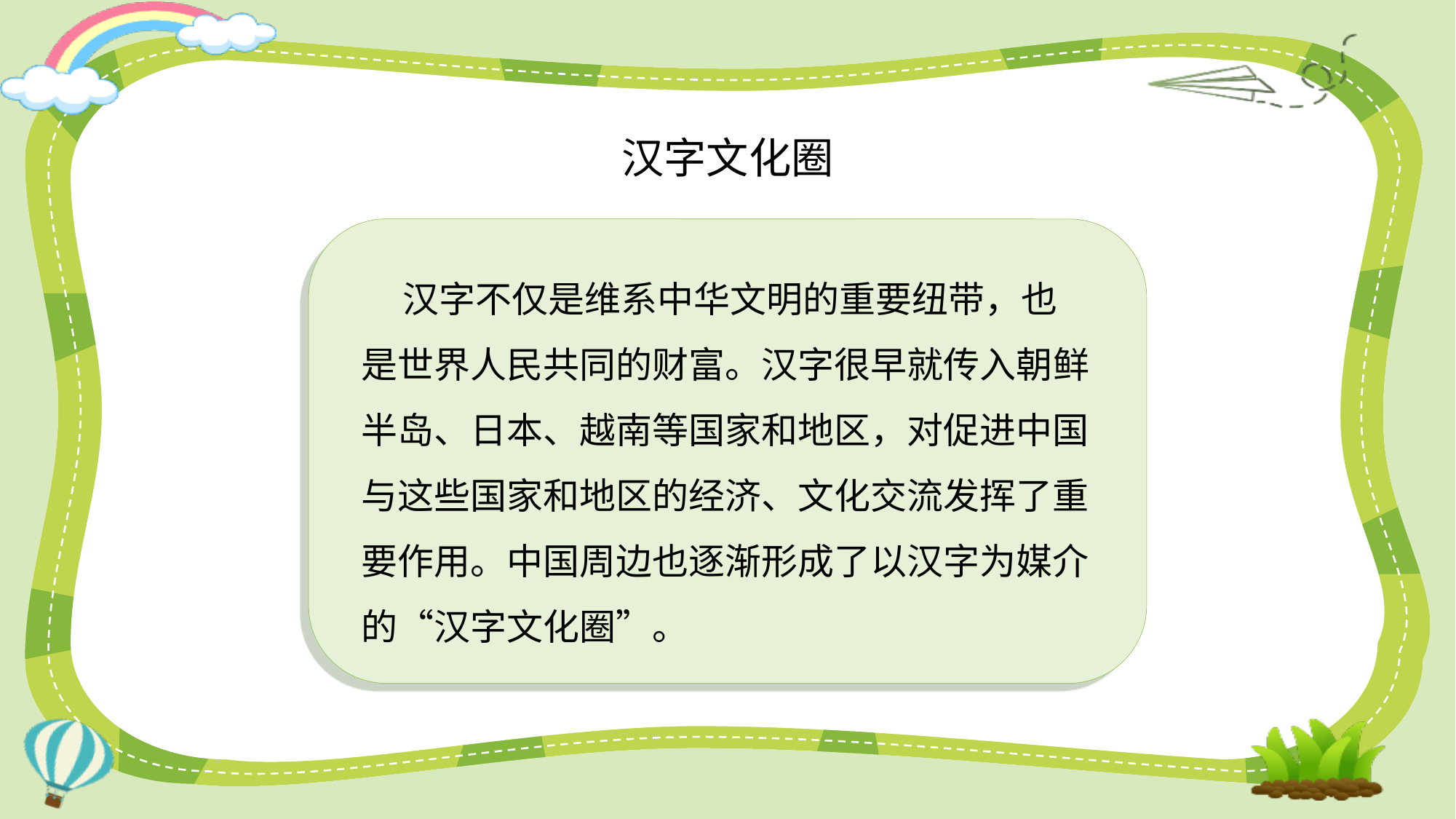

汉字文化圈
    汉字不仅是维系中华文明的重要纽带，也是世界人民共同的财富。汉字很早就传入朝鲜半岛、日本、越南等国家和地区，对促进中国与这些国家和地区的经济、文化交流发挥了重要作用。中国周边也逐渐形成了以汉字为媒介的“汉字文化圈”。